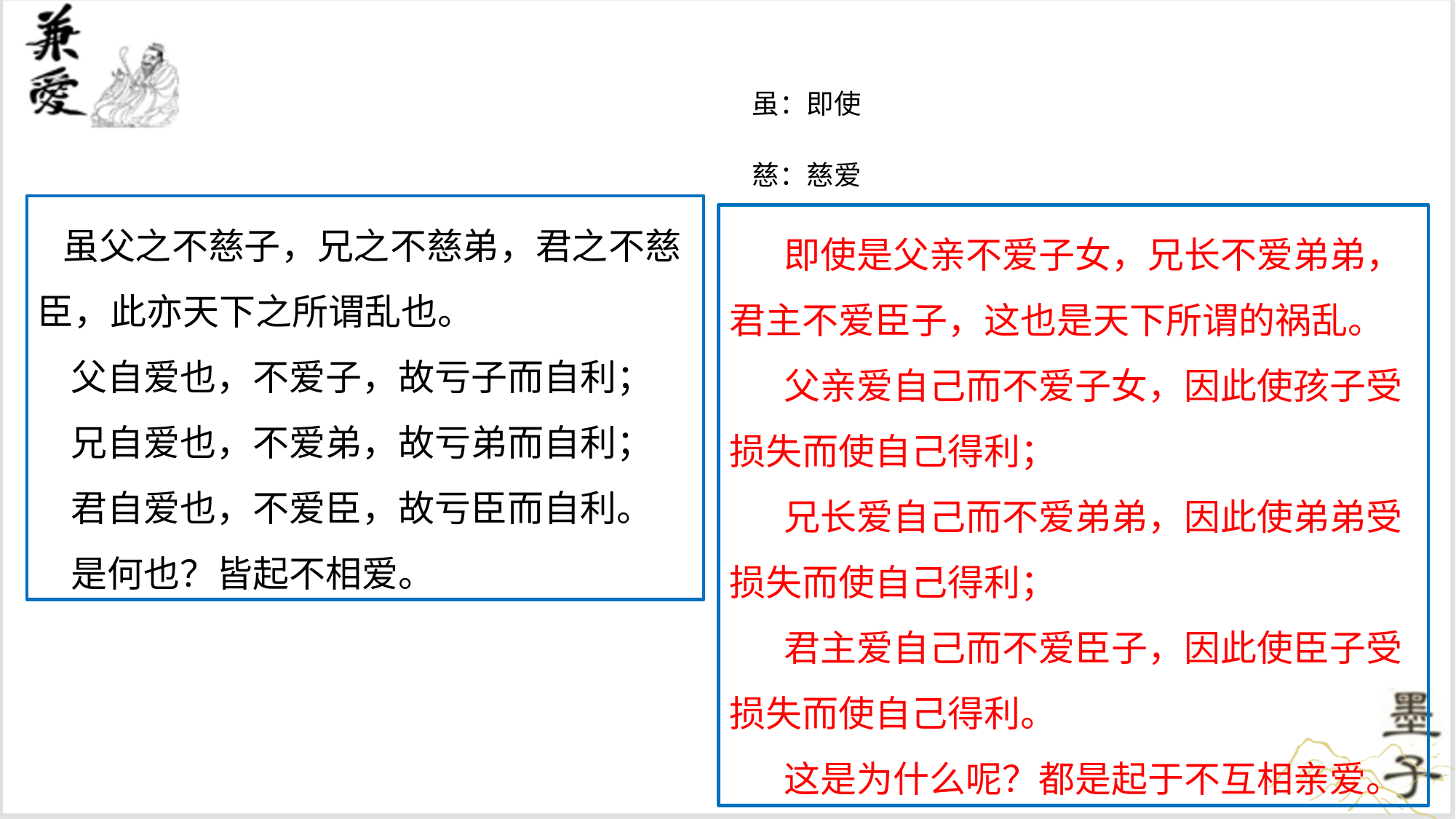

虽：即使
慈：慈爱
  虽父之不慈子，兄之不慈弟，君之不慈臣，此亦天下之所谓乱也。
   父自爱也，不爱子，故亏子而自利；
   兄自爱也，不爱弟，故亏弟而自利；
   君自爱也，不爱臣，故亏臣而自利。
   是何也？皆起不相爱。
即使是父亲不爱子女，兄长不爱弟弟，君主不爱臣子，这也是天下所谓的祸乱。
父亲爱自己而不爱子女，因此使孩子受损失而使自己得利；
兄长爱自己而不爱弟弟，因此使弟弟受损失而使自己得利；
君主爱自己而不爱臣子，因此使臣子受损失而使自己得利。
这是为什么呢？都是起于不互相亲爱。